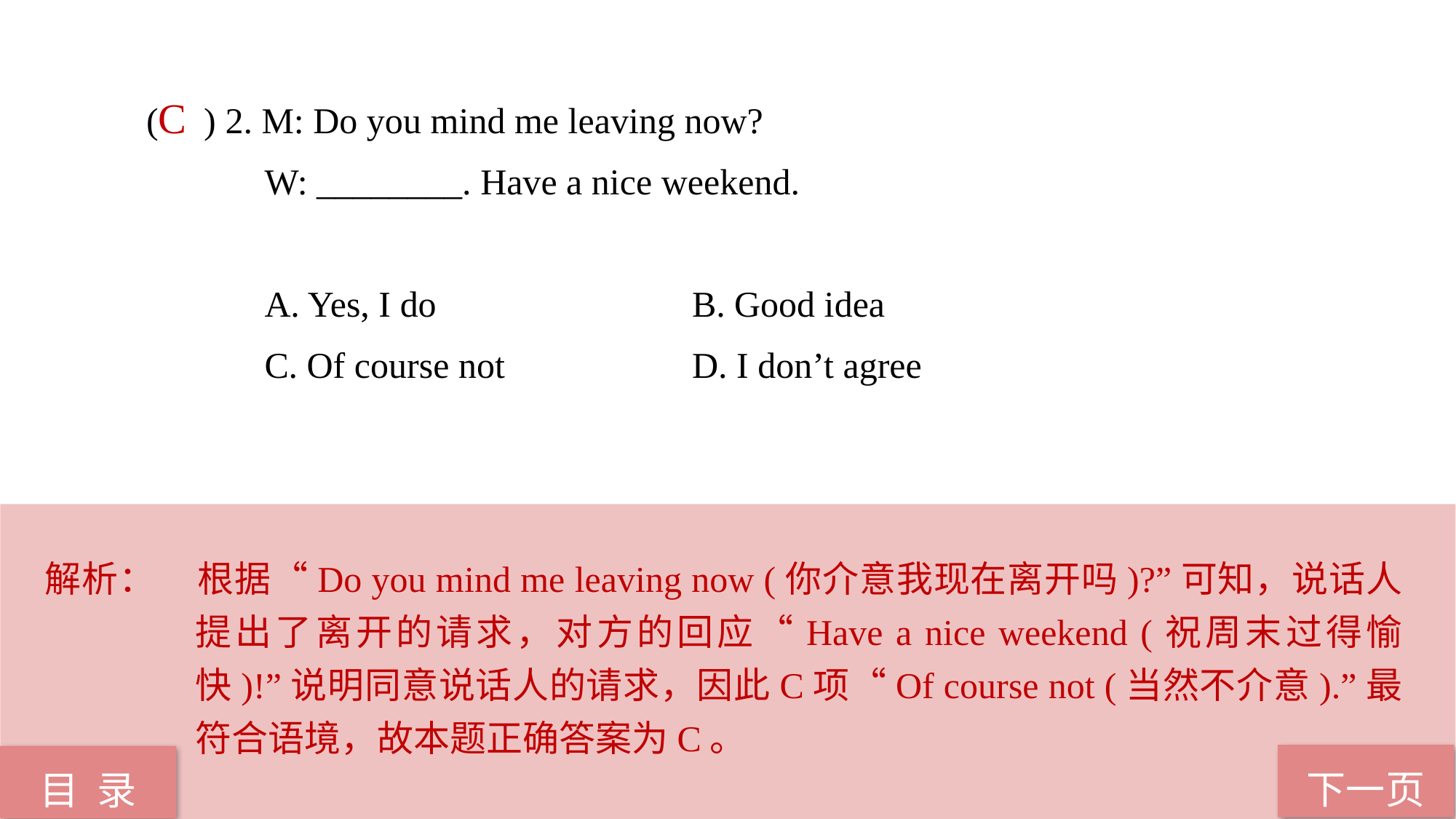

(     ) 2. M: Do you mind me leaving now?
             W: ________. Have a nice weekend.

             A. Yes, I do		 	B. Good idea
             C. Of course not 		D. I don’t agree
C
解析：	根据“Do you mind me leaving now (你介意我现在离开吗)?”可知，说话人提出了离开的请求，对方的回应“Have a nice weekend (祝周末过得愉快)!”说明同意说话人的请求，因此C项“Of course not (当然不介意).”最符合语境，故本题正确答案为C。